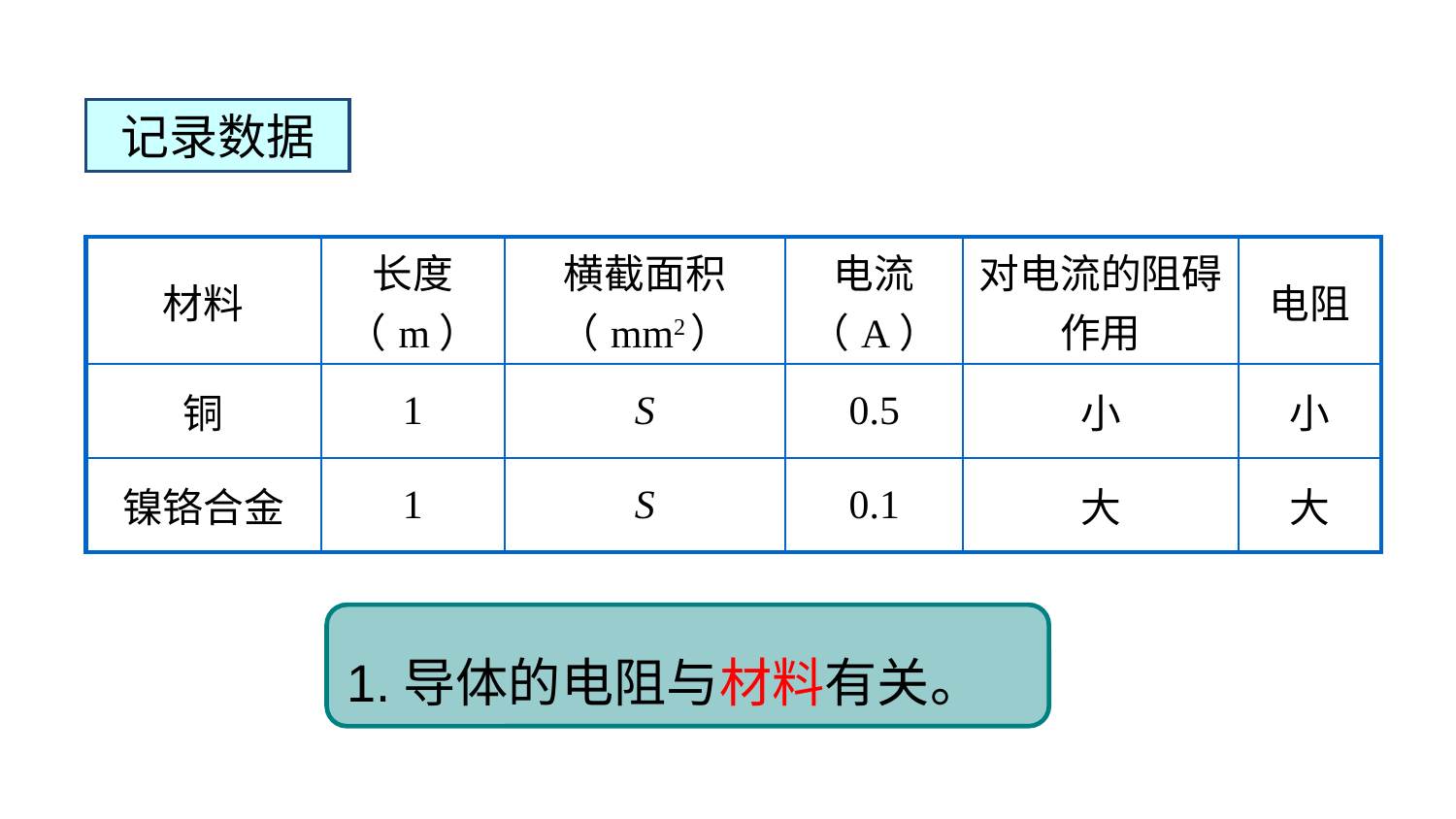

记录数据
| 材料 | 长度 （m） | 横截面积（mm2） | 电流 （A） | 对电流的阻碍作用 | 电阻 |
| --- | --- | --- | --- | --- | --- |
| 铜 | 1 | S | 0.5 | 小 | 小 |
| 镍铬合金 | 1 | S | 0.1 | 大 | 大 |
1.导体的电阻与材料有关。